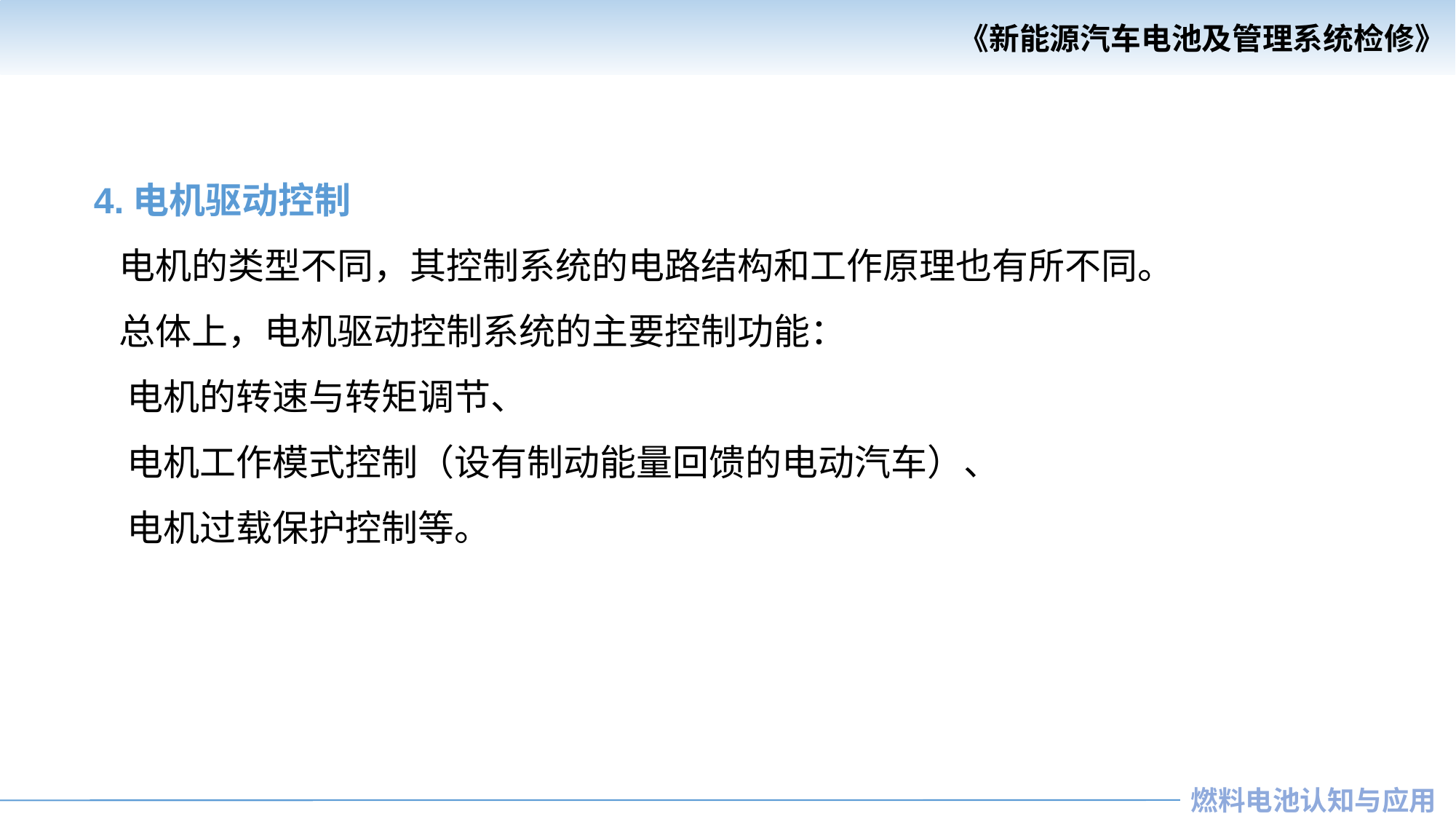

4.电机驱动控制
  电机的类型不同，其控制系统的电路结构和工作原理也有所不同。
  总体上，电机驱动控制系统的主要控制功能：
   电机的转速与转矩调节、
   电机工作模式控制（设有制动能量回馈的电动汽车）、
   电机过载保护控制等。